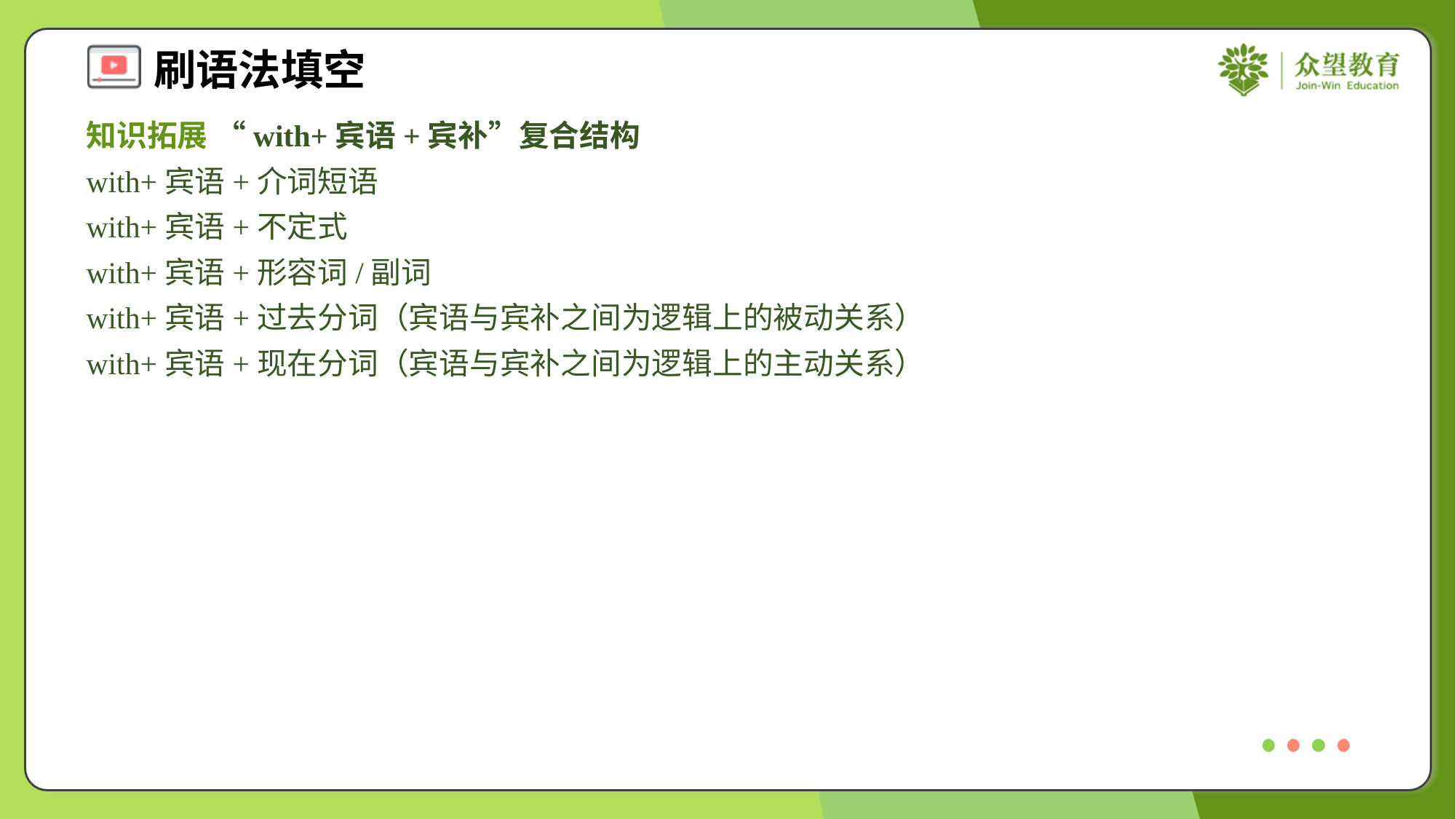

知识拓展 “with+宾语+宾补”复合结构
with+宾语+介词短语
with+宾语+不定式
with+宾语+形容词/副词
with+宾语+过去分词（宾语与宾补之间为逻辑上的被动关系）
with+宾语+现在分词（宾语与宾补之间为逻辑上的主动关系）